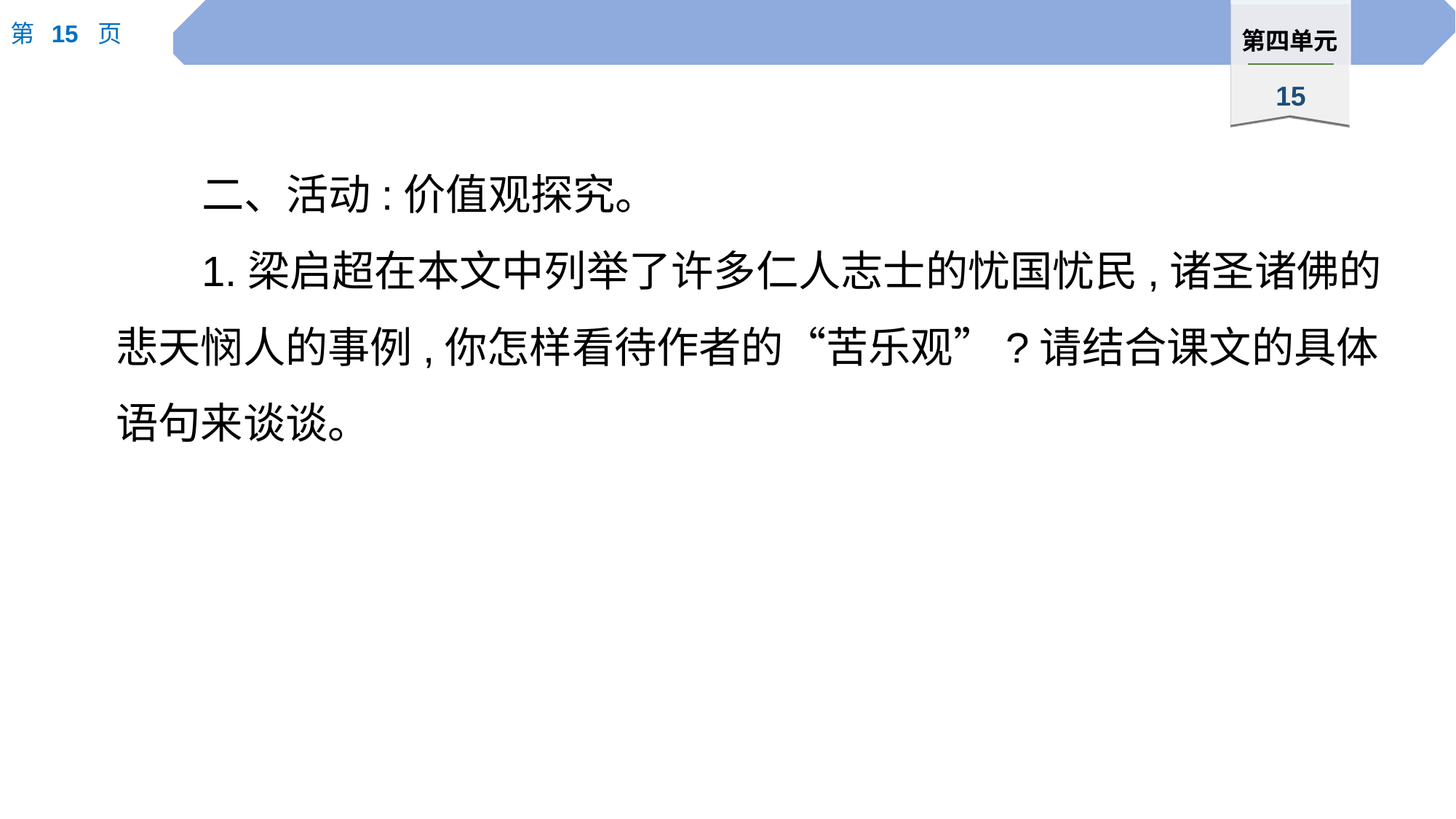

二、活动:价值观探究。
1.梁启超在本文中列举了许多仁人志士的忧国忧民,诸圣诸佛的悲天悯人的事例,你怎样看待作者的“苦乐观”?请结合课文的具体语句来谈谈。